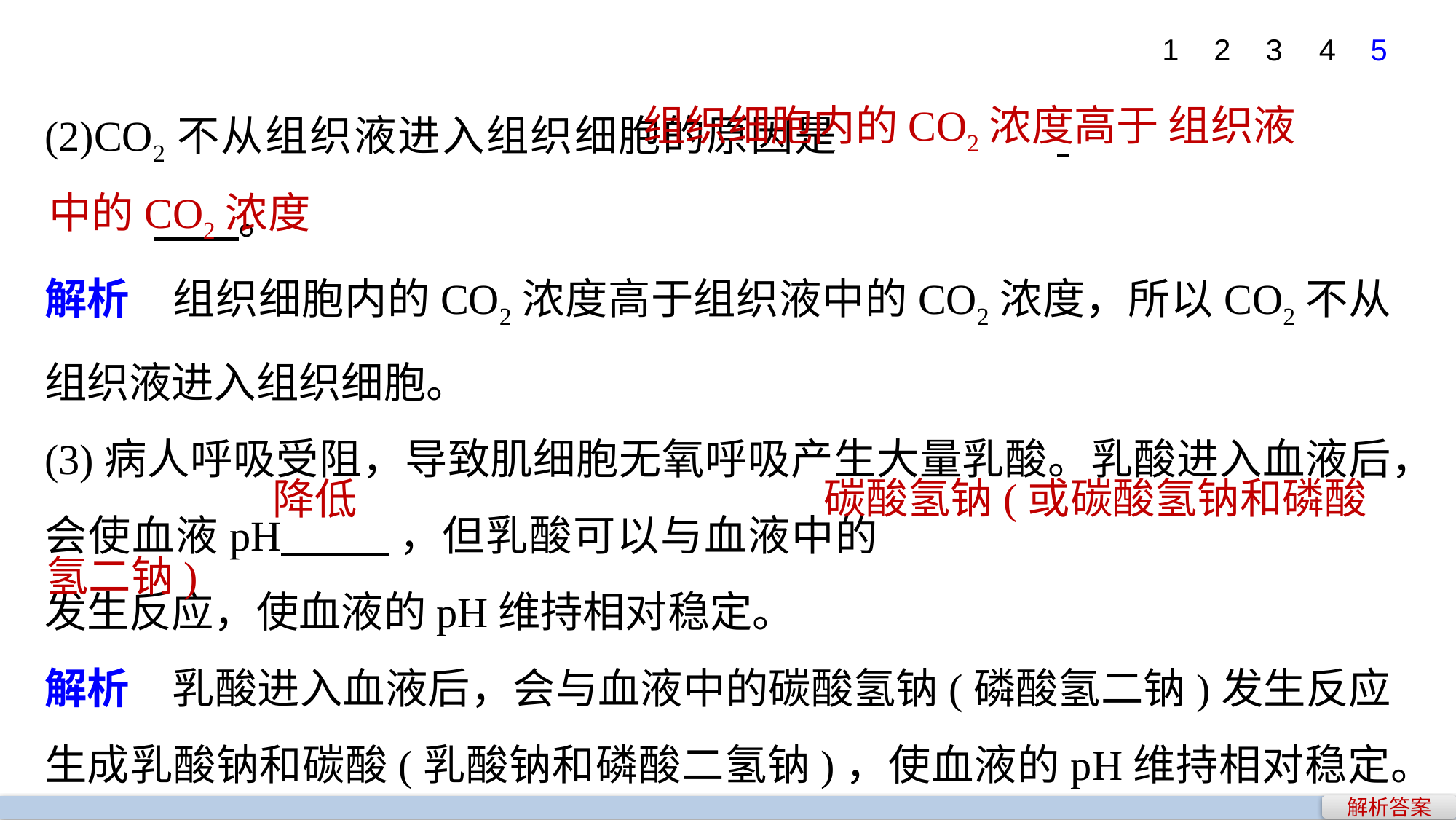

1
2
3
4
5
					    组织细胞内的CO2浓度高于 组织液中的CO2浓度
(2)CO2不从组织液进入组织细胞的原因是		 				         。
解析　组织细胞内的CO2浓度高于组织液中的CO2浓度，所以CO2不从组织液进入组织细胞。
(3)病人呼吸受阻，导致肌细胞无氧呼吸产生大量乳酸。乳酸进入血液后，会使血液pH         ，但乳酸可以与血液中的					 发生反应，使血液的pH维持相对稳定。
解析　乳酸进入血液后，会与血液中的碳酸氢钠(磷酸氢二钠)发生反应生成乳酸钠和碳酸(乳酸钠和磷酸二氢钠)，使血液的pH维持相对稳定。
碳酸氢钠(或碳酸氢钠和磷酸
降低
氢二钠)
解析答案